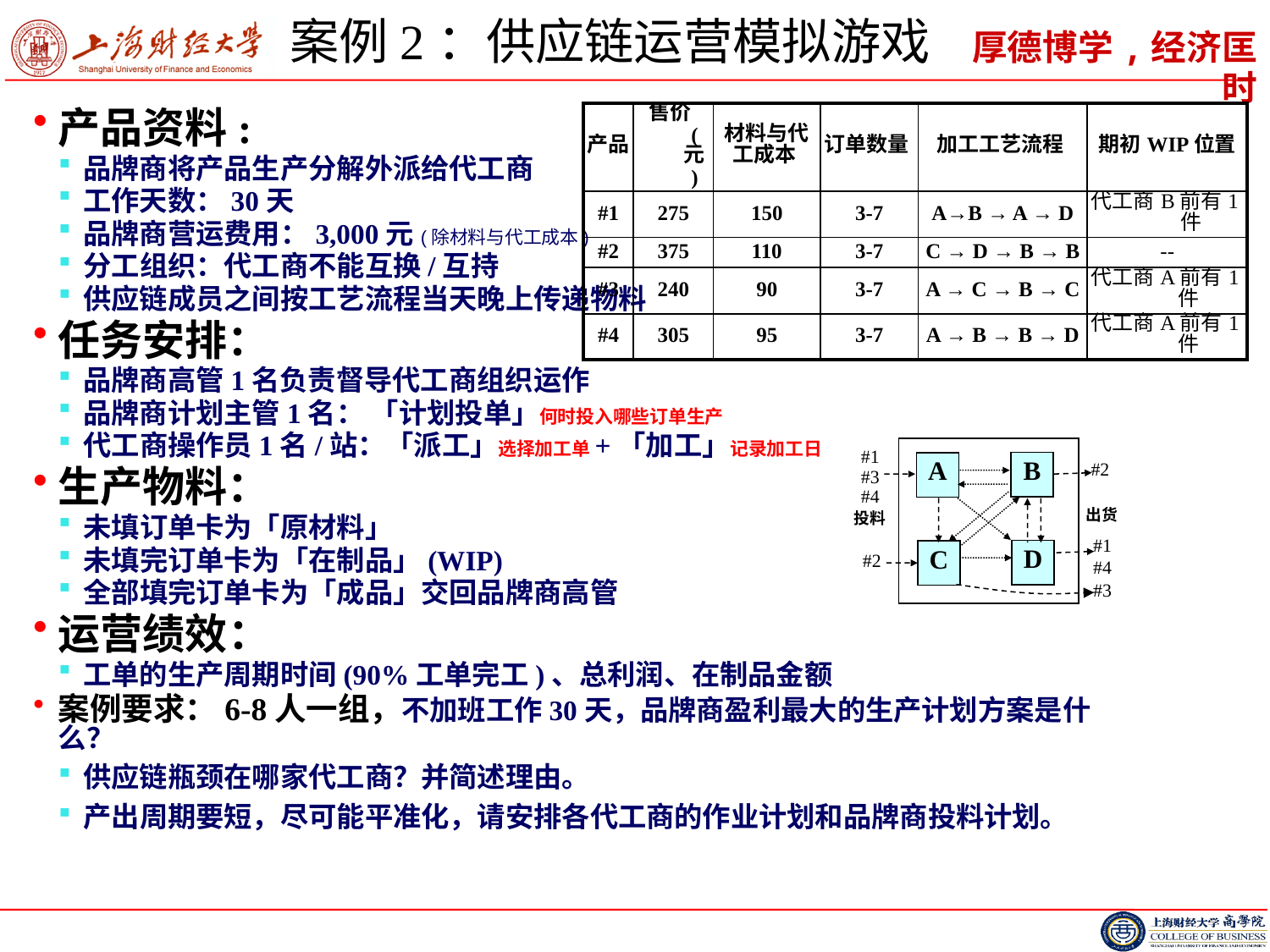

# 案例2：供应链运营模拟游戏
| 产品 | 售价(元) | 材料与代工成本 | 订单数量 | 加工工艺流程 | 期初WIP位置 |
| --- | --- | --- | --- | --- | --- |
| #1 | 275 | 150 | 3-7 | A→B → A → D | 代工商B前有1件 |
| #2 | 375 | 110 | 3-7 | C → D → B → B | -- |
| #3 | 240 | 90 | 3-7 | A → C → B → C | 代工商A前有1件 |
| #4 | 305 | 95 | 3-7 | A → B → B → D | 代工商A前有1件 |
产品资料:
品牌商将产品生产分解外派给代工商
工作天数：30天
品牌商营运费用：3,000元(除材料与代工成本)
分工组织：代工商不能互换/互持
供应链成员之间按工艺流程当天晚上传递物料
任务安排：
品牌商高管1名负责督导代工商组织运作
品牌商计划主管1名： 「计划投单」何时投入哪些订单生产
代工商操作员1名/站：「派工」选择加工单+「加工」记录加工日
生产物料：
未填订单卡为「原材料」
未填完订单卡为「在制品」(WIP)
全部填完订单卡为「成品」交回品牌商高管
运营绩效：
工单的生产周期时间(90%工单完工)、总利润、在制品金额
案例要求：6-8人一组，不加班工作30天，品牌商盈利最大的生产计划方案是什么？
供应链瓶颈在哪家代工商？并简述理由。
产出周期要短，尽可能平准化，请安排各代工商的作业计划和品牌商投料计划。

#1
#3
#4
B
A
#2

出货
投料
#1
#4
D
C
#2

#3